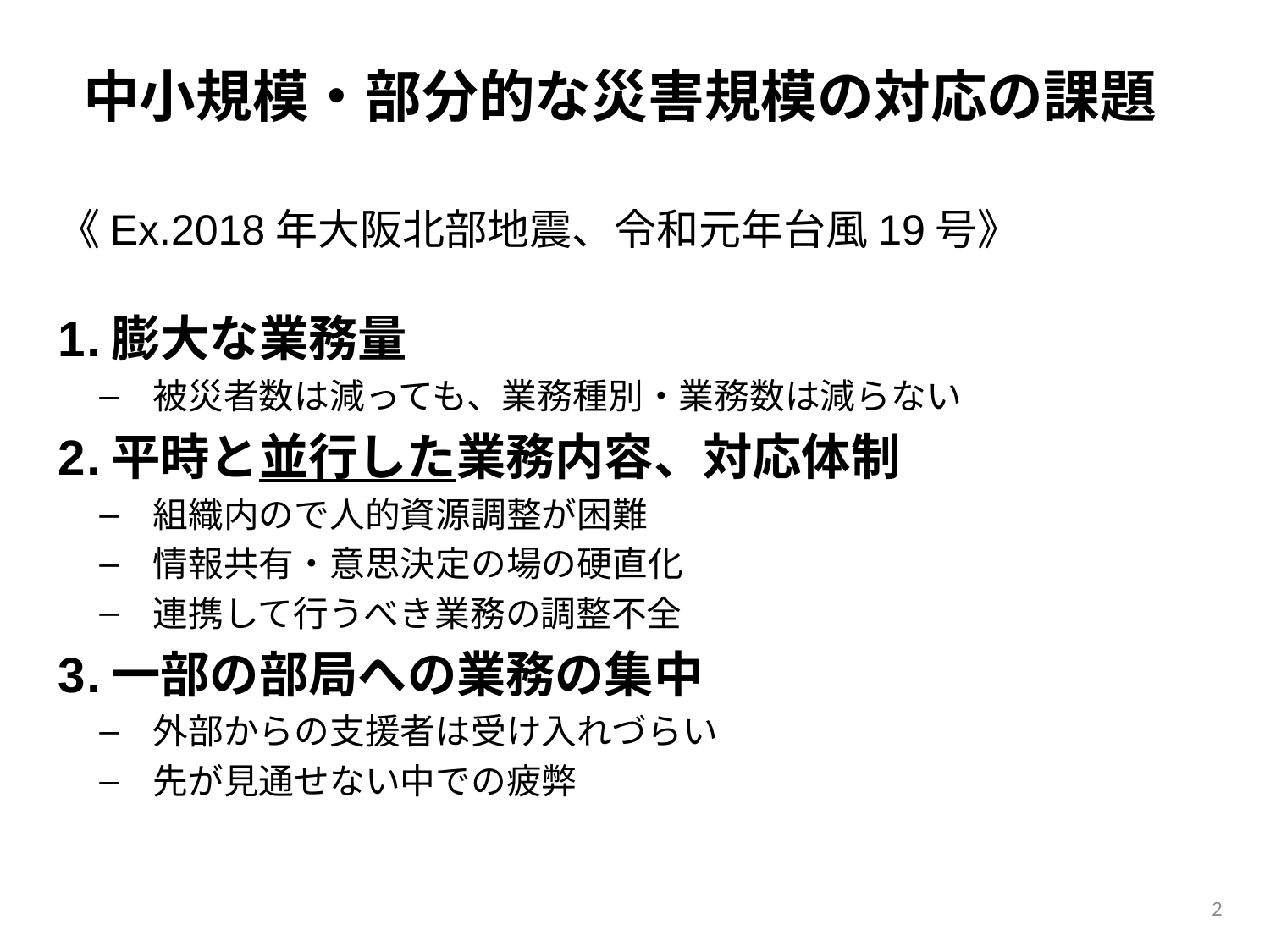

# 中小規模・部分的な災害規模の対応の課題
《Ex.2018年大阪北部地震、令和元年台風19号》

膨大な業務量
被災者数は減っても、業務種別・業務数は減らない
平時と並行した業務内容、対応体制
組織内ので人的資源調整が困難
情報共有・意思決定の場の硬直化
連携して行うべき業務の調整不全
一部の部局への業務の集中
外部からの支援者は受け入れづらい
先が見通せない中での疲弊
2